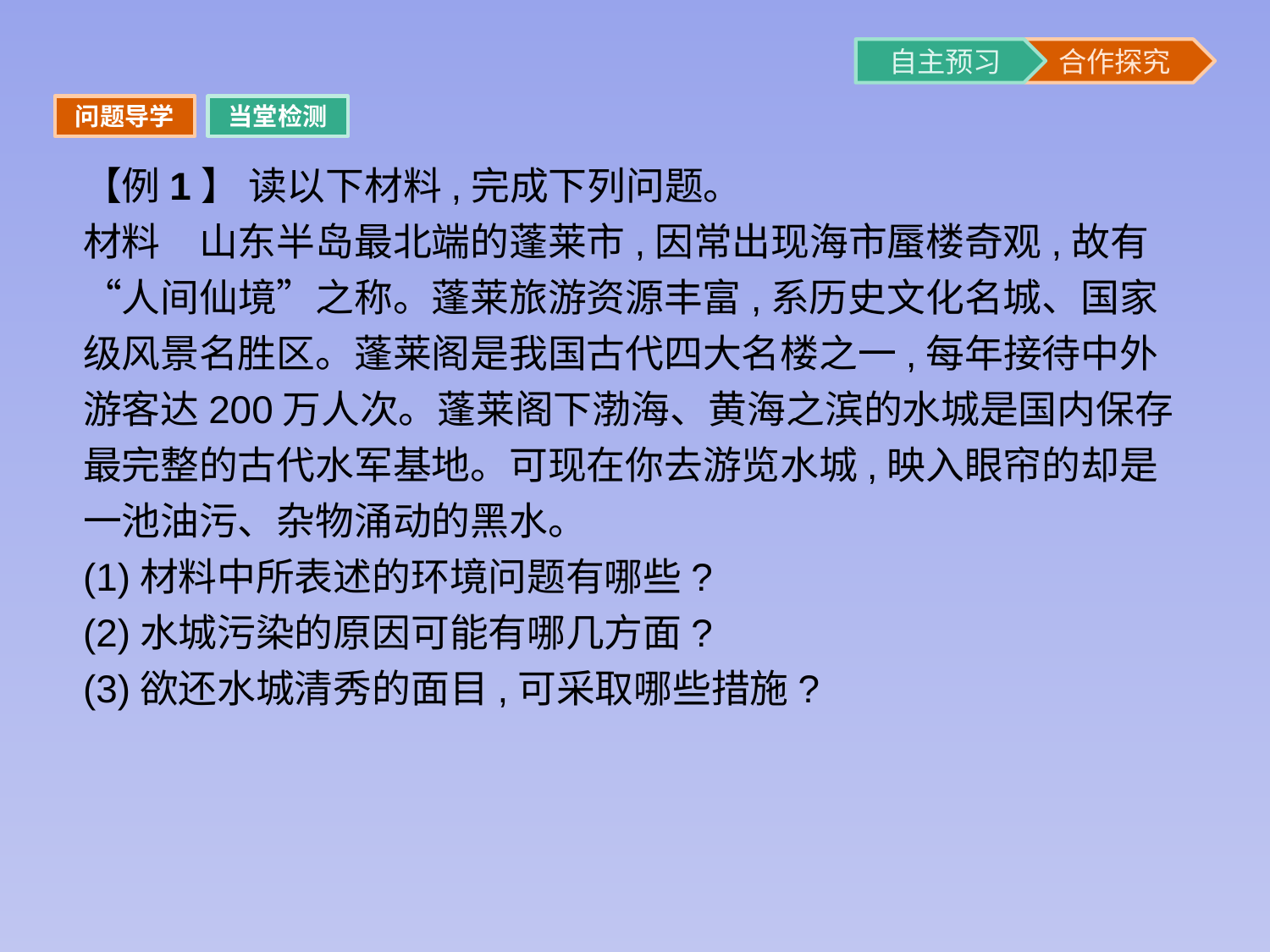

问题导学
当堂检测
【例1】 读以下材料,完成下列问题。
材料　山东半岛最北端的蓬莱市,因常出现海市蜃楼奇观,故有“人间仙境”之称。蓬莱旅游资源丰富,系历史文化名城、国家级风景名胜区。蓬莱阁是我国古代四大名楼之一,每年接待中外游客达200万人次。蓬莱阁下渤海、黄海之滨的水城是国内保存最完整的古代水军基地。可现在你去游览水城,映入眼帘的却是一池油污、杂物涌动的黑水。
(1)材料中所表述的环境问题有哪些?
(2)水城污染的原因可能有哪几方面?
(3)欲还水城清秀的面目,可采取哪些措施?